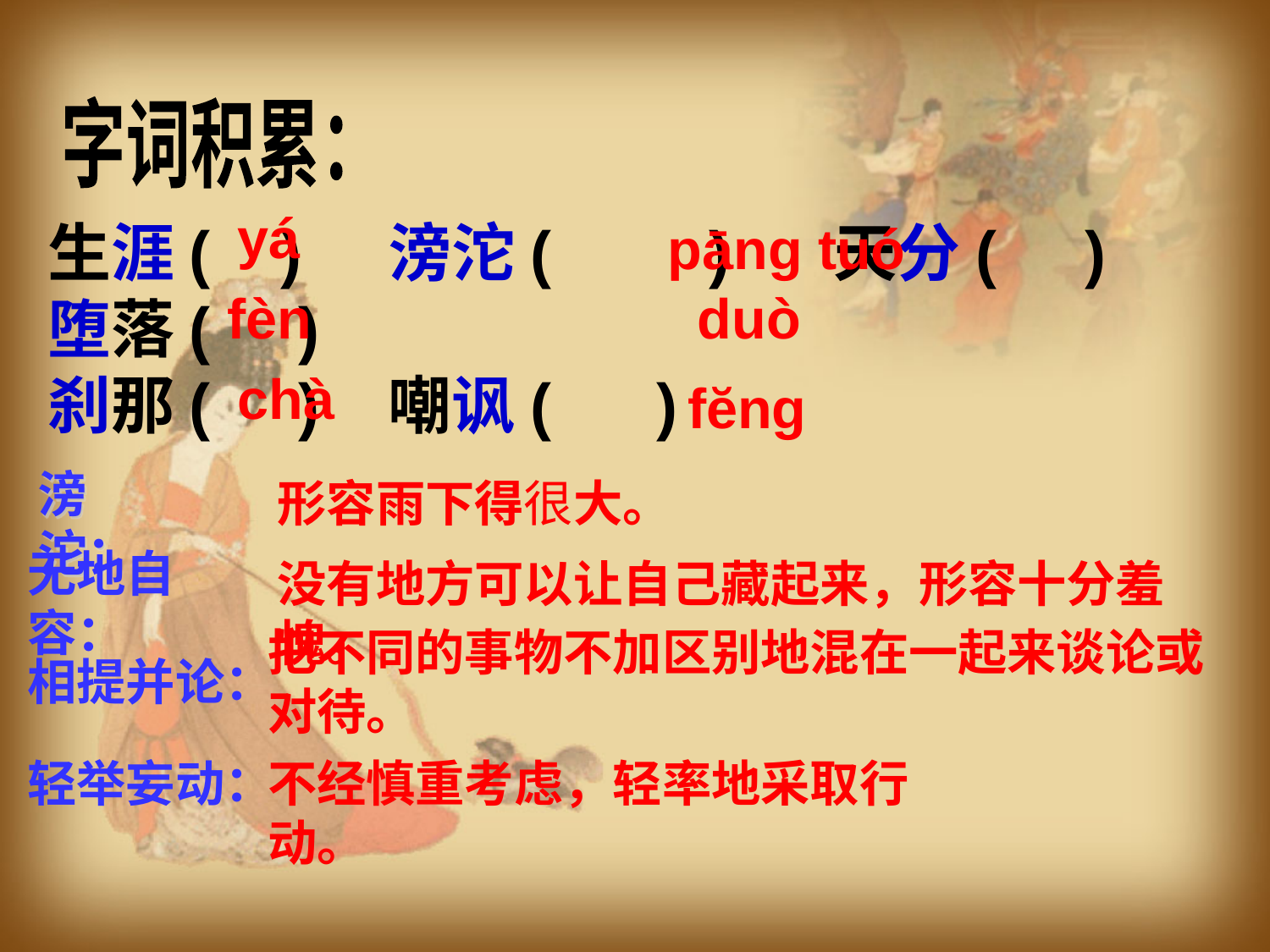

字词积累：
yá
生涯(    )    滂沱(         )     天分(     )   堕落(     )
刹那(     )   嘲讽(      )
pānɡ tuó
duò
fèn
chà
fĕnɡ
滂沱：
形容雨下得很大。
无地自容：
没有地方可以让自己藏起来，形容十分羞愧。
把不同的事物不加区别地混在一起来谈论或对待。
相提并论：
轻举妄动：
不经慎重考虑，轻率地采取行动。